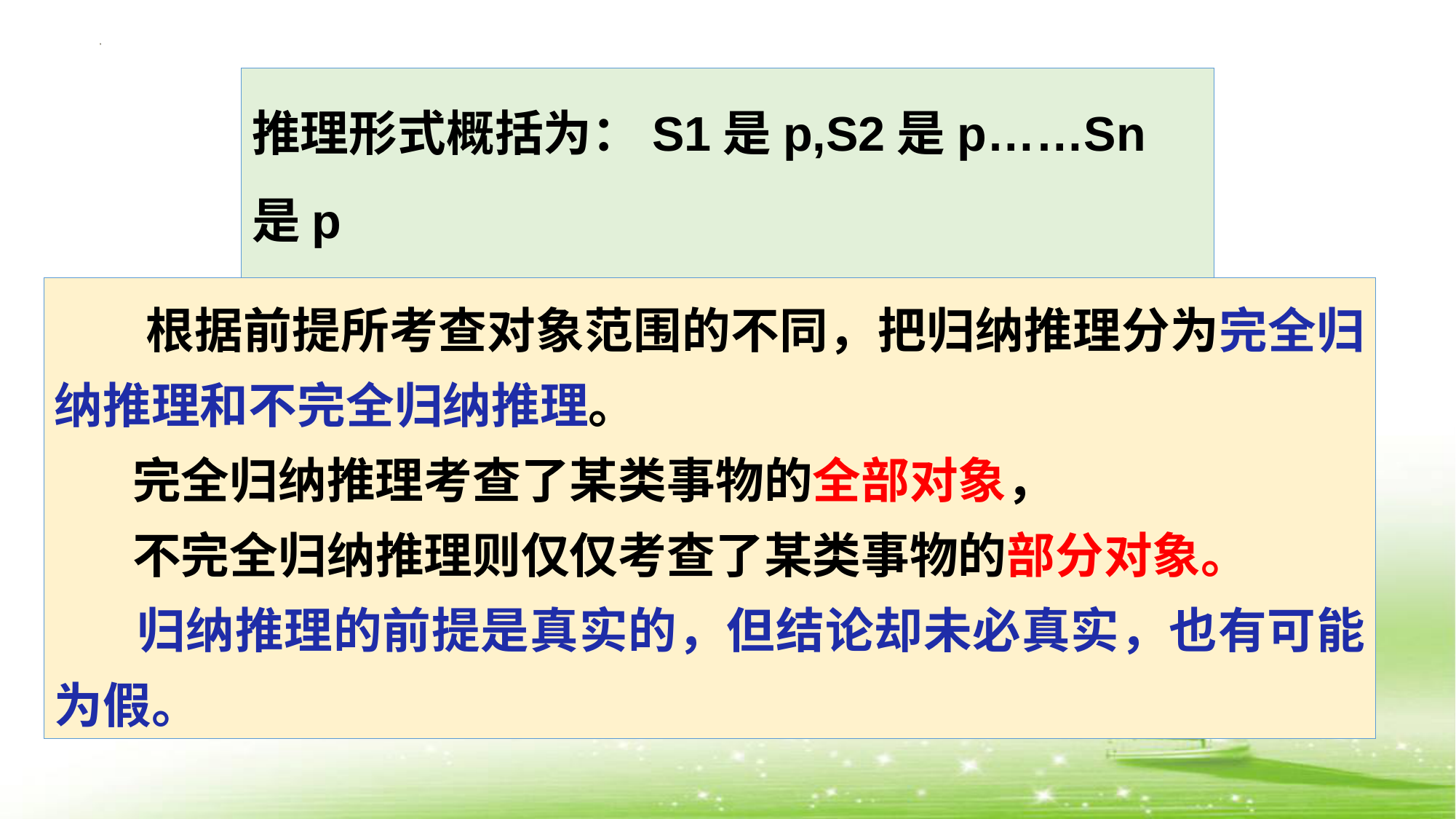

推理形式概括为：S1是p,S2是p……Sn是p
所有S是p
       根据前提所考查对象范围的不同，把归纳推理分为完全归纳推理和不完全归纳推理。
      完全归纳推理考查了某类事物的全部对象，
      不完全归纳推理则仅仅考查了某类事物的部分对象。
      归纳推理的前提是真实的，但结论却未必真实，也有可能为假。